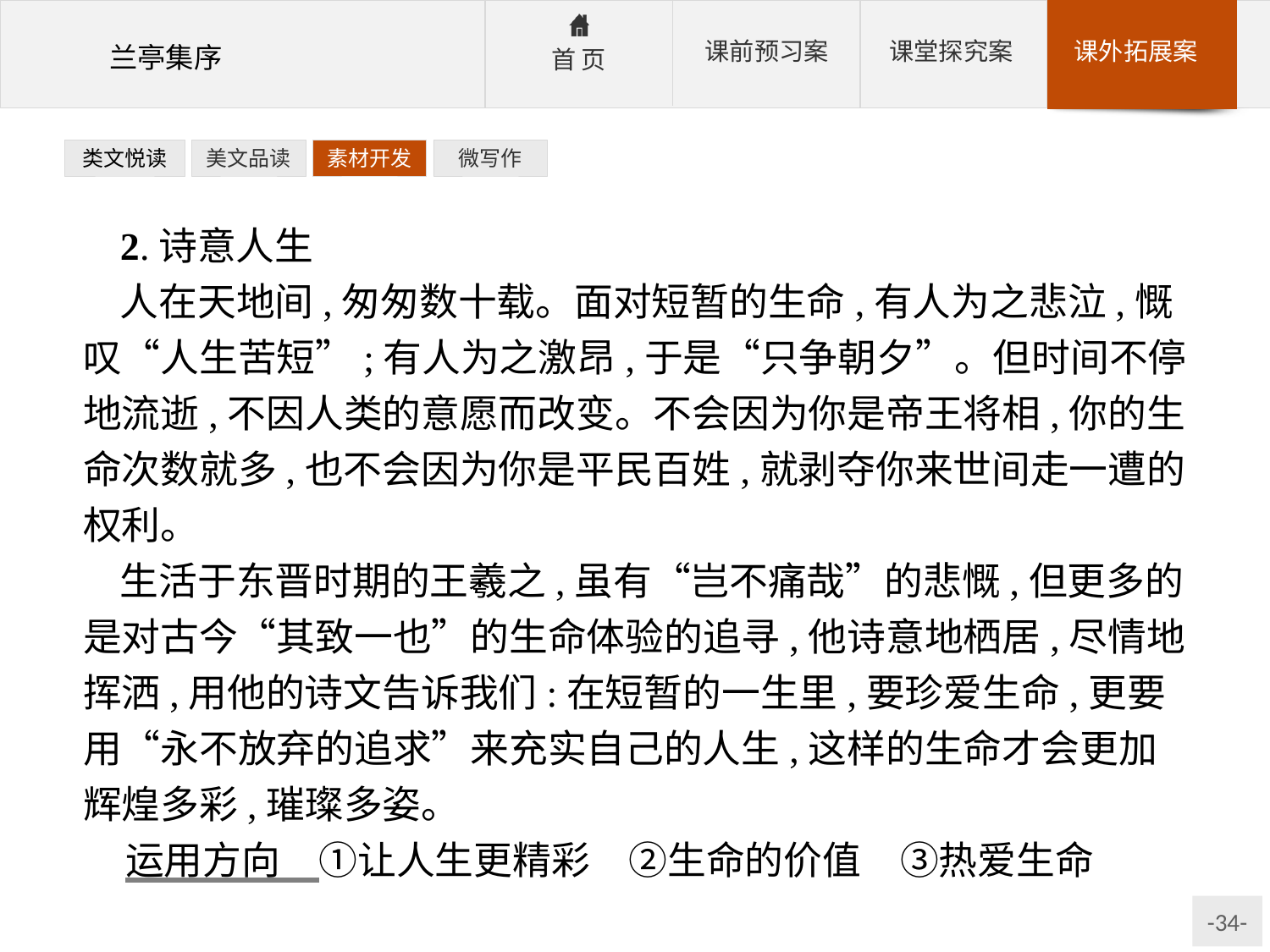

类文悦读
美文品读
素材开发
微写作
2.诗意人生
人在天地间,匆匆数十载。面对短暂的生命,有人为之悲泣,慨叹“人生苦短”;有人为之激昂,于是“只争朝夕”。但时间不停地流逝,不因人类的意愿而改变。不会因为你是帝王将相,你的生命次数就多,也不会因为你是平民百姓,就剥夺你来世间走一遭的权利。
生活于东晋时期的王羲之,虽有“岂不痛哉”的悲慨,但更多的是对古今“其致一也”的生命体验的追寻,他诗意地栖居,尽情地挥洒,用他的诗文告诉我们:在短暂的一生里,要珍爱生命,更要用“永不放弃的追求”来充实自己的人生,这样的生命才会更加辉煌多彩,璀璨多姿。
运用方向　①让人生更精彩　②生命的价值　③热爱生命